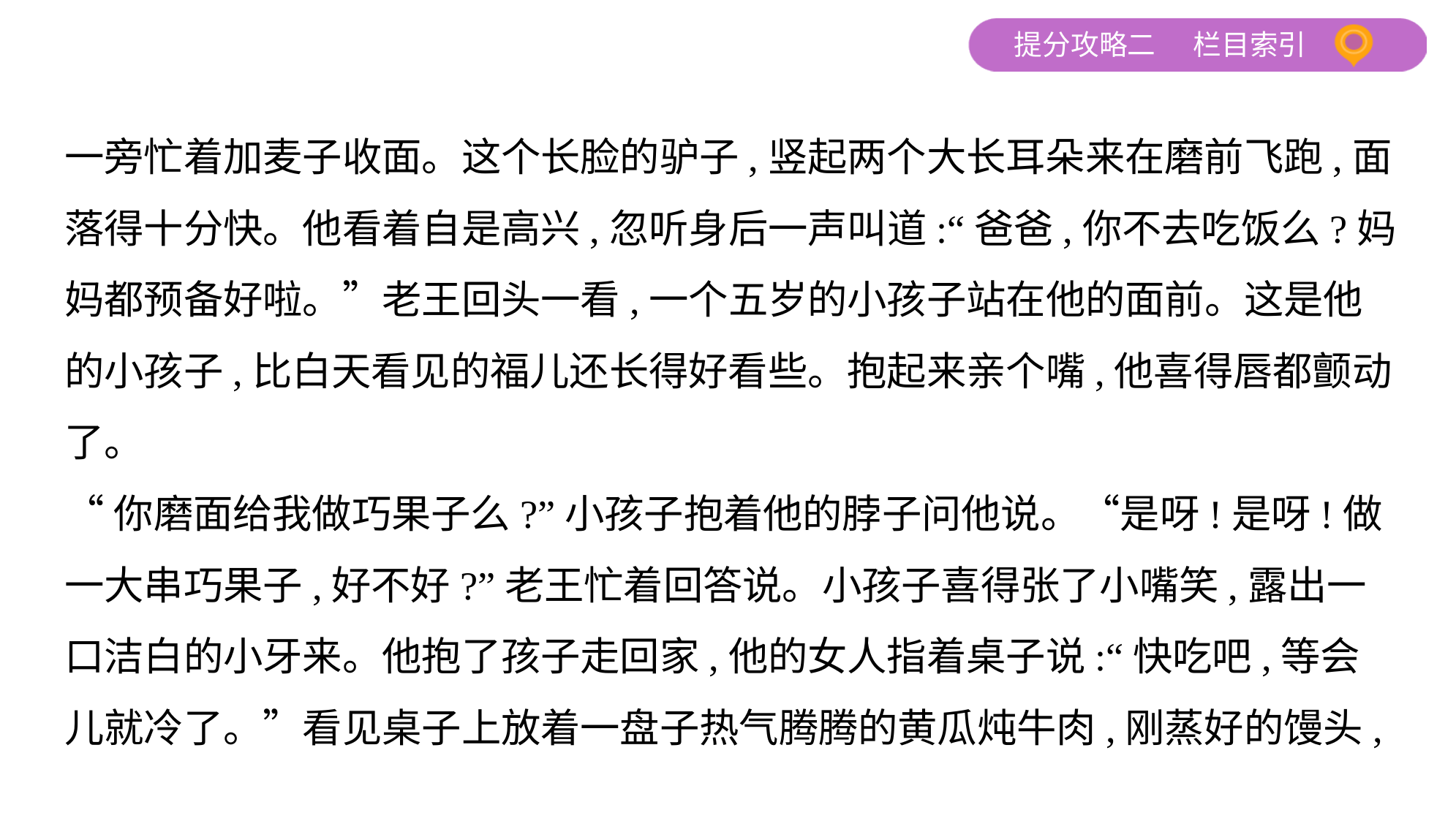

一旁忙着加麦子收面。这个长脸的驴子,竖起两个大长耳朵来在磨前飞跑,面
落得十分快。他看着自是高兴,忽听身后一声叫道:“爸爸,你不去吃饭么?妈
妈都预备好啦。”老王回头一看,一个五岁的小孩子站在他的面前。这是他
的小孩子,比白天看见的福儿还长得好看些。抱起来亲个嘴,他喜得唇都颤动
了。
“你磨面给我做巧果子么?”小孩子抱着他的脖子问他说。“是呀!是呀!做
一大串巧果子,好不好?”老王忙着回答说。小孩子喜得张了小嘴笑,露出一
口洁白的小牙来。他抱了孩子走回家,他的女人指着桌子说:“快吃吧,等会
儿就冷了。”看见桌子上放着一盘子热气腾腾的黄瓜炖牛肉,刚蒸好的馒头,